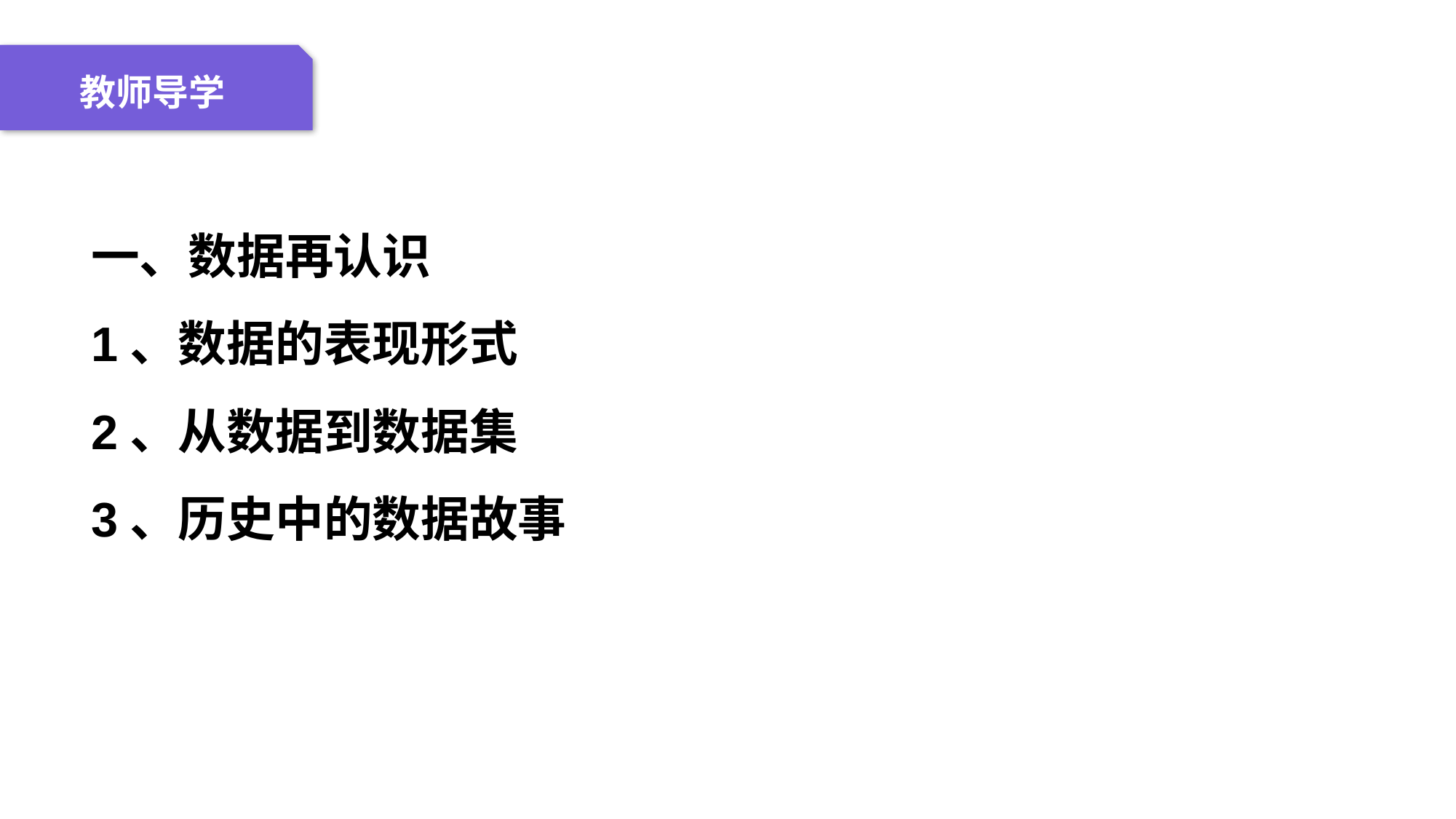

04 名词解释
01 准备过程
02 整体结构
03 重点说明
教师导学
一、数据再认识
1、数据的表现形式
2、从数据到数据集
3、历史中的数据故事